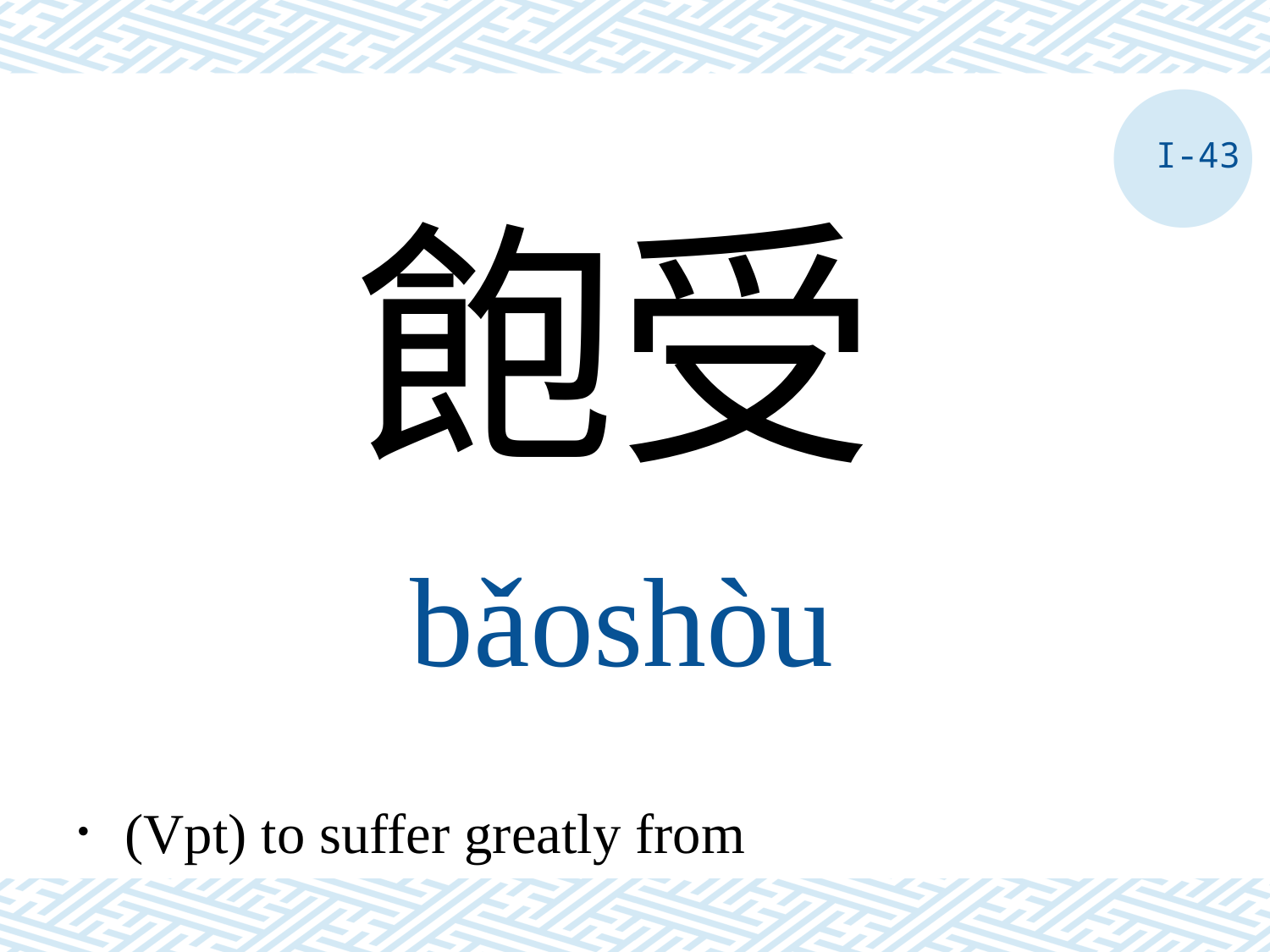

I-43

飽受
bǎoshòu
．(Vpt) to suffer greatly from